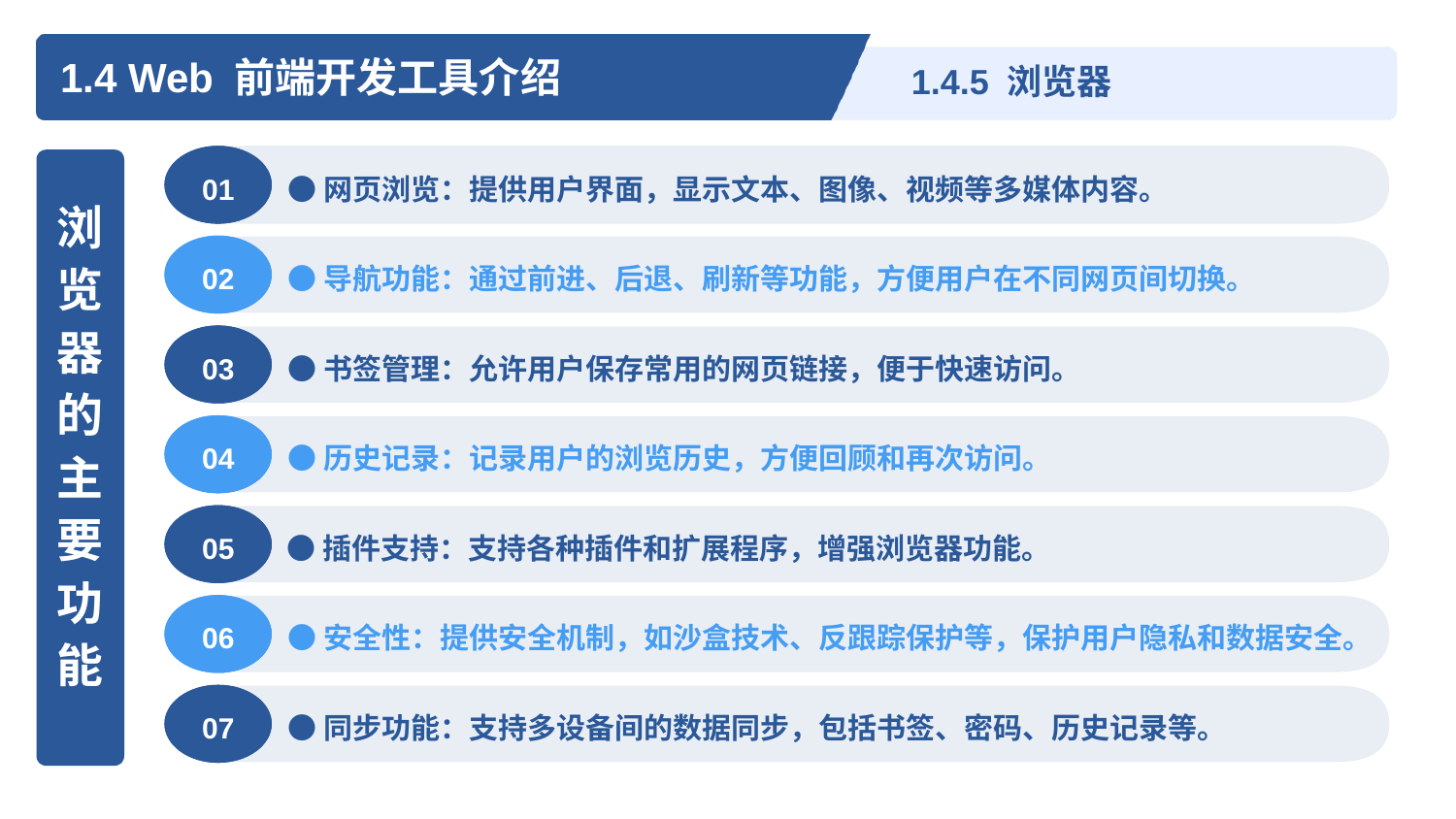

1.4 Web 前端开发工具介绍
1.4.5 浏览器

01
●网页浏览：提供用户界面，显示文本、图像、视频等多媒体内容。

浏览器的主要功能

02
●导航功能：通过前进、后退、刷新等功能，方便用户在不同网页间切换。

03
●书签管理：允许用户保存常用的网页链接，便于快速访问。

04
●历史记录：记录用户的浏览历史，方便回顾和再次访问。

05
●插件支持：支持各种插件和扩展程序，增强浏览器功能。
市场运营项目

06
●安全性：提供安全机制，如沙盒技术、反跟踪保护等，保护用户隐私和数据安全。

07
●同步功能：支持多设备间的数据同步，包括书签、密码、历史记录等。